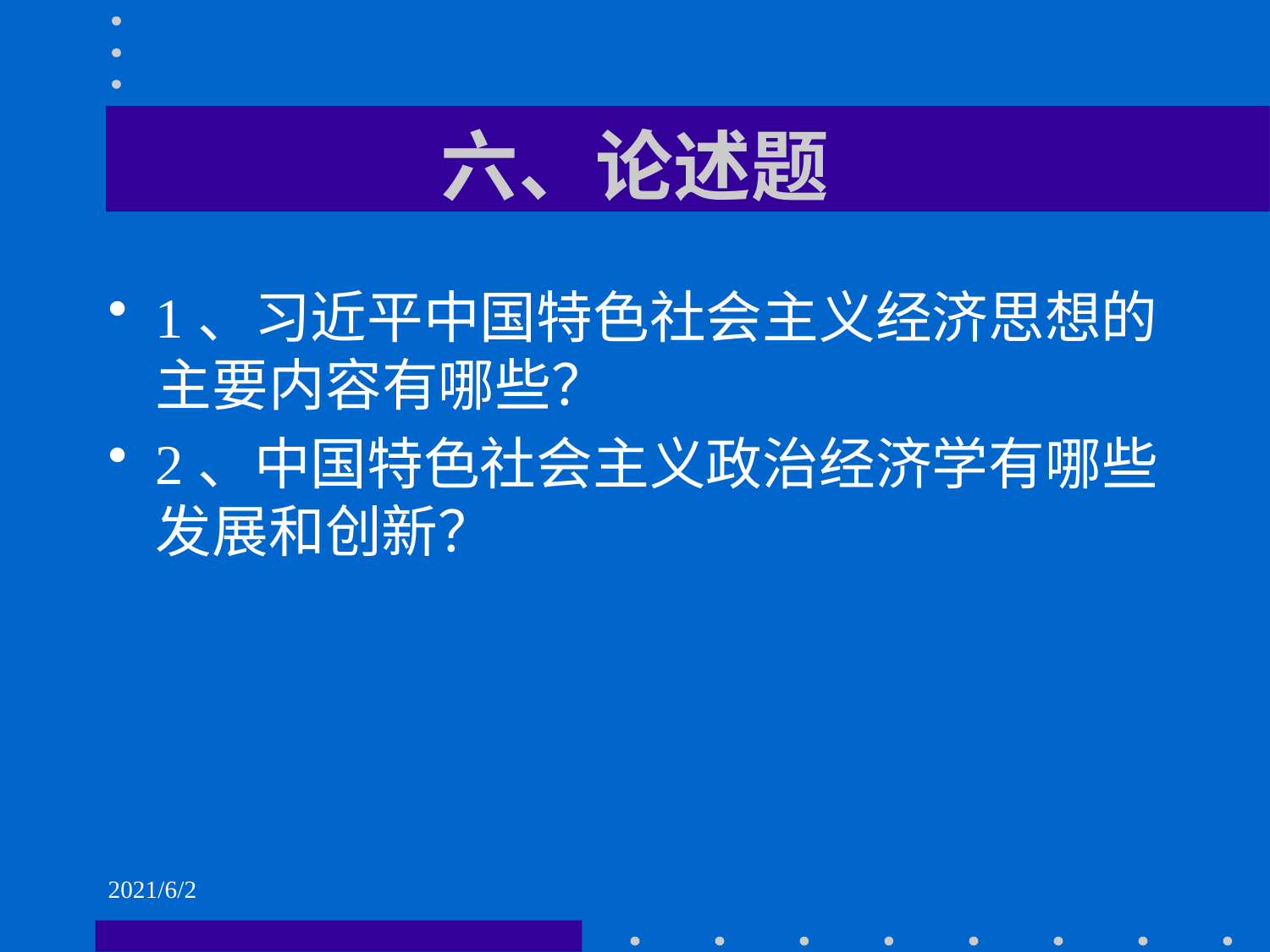

# 六、论述题
1、习近平中国特色社会主义经济思想的主要内容有哪些？
2、中国特色社会主义政治经济学有哪些发展和创新？
2021/6/2